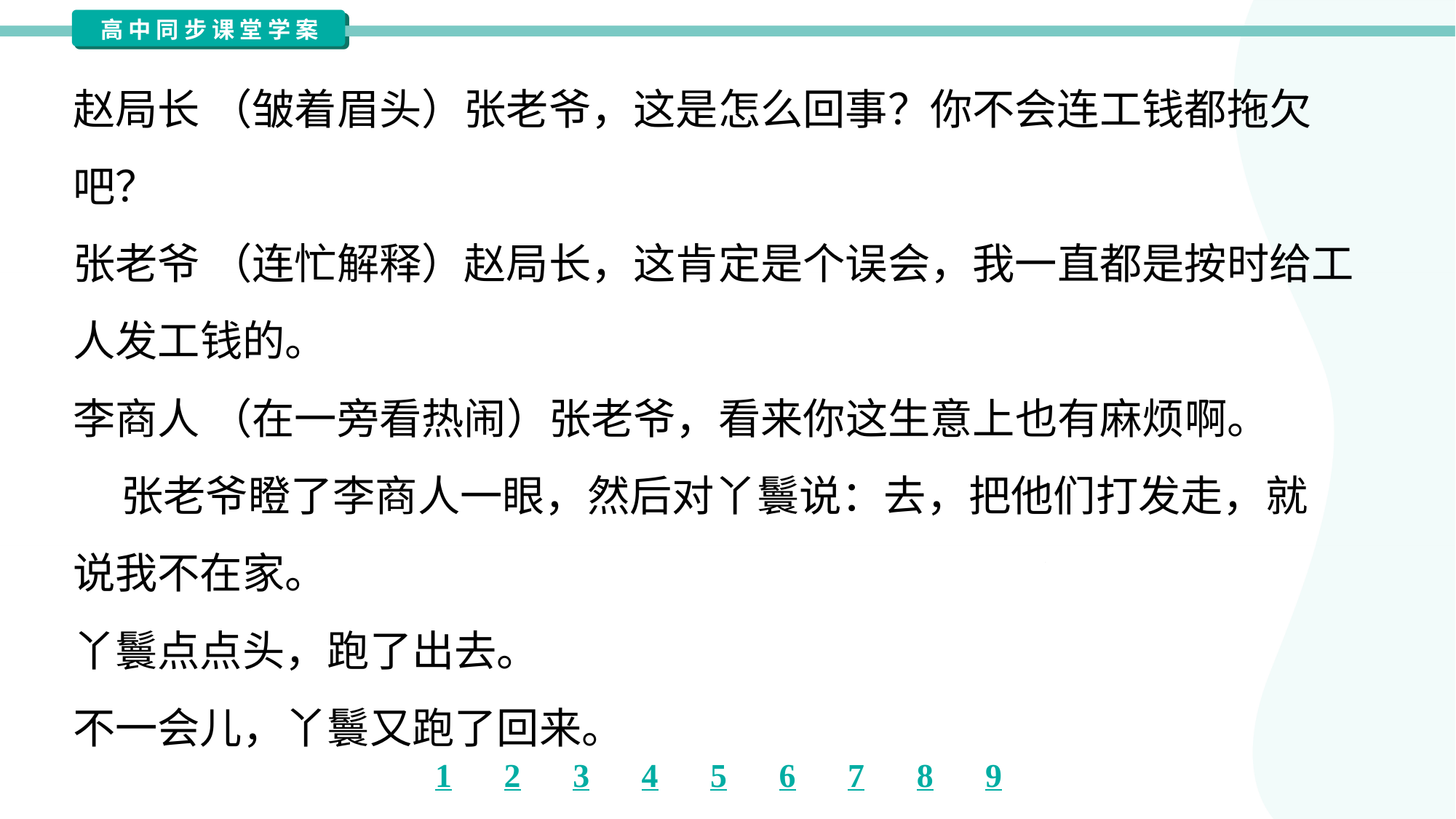

赵局长 （皱着眉头）张老爷，这是怎么回事？你不会连工钱都拖欠
吧？
张老爷 （连忙解释）赵局长，这肯定是个误会，我一直都是按时给工
人发工钱的。
李商人 （在一旁看热闹）张老爷，看来你这生意上也有麻烦啊。
    张老爷瞪了李商人一眼，然后对丫鬟说：去，把他们打发走，就
说我不在家。
丫鬟点点头，跑了出去。
不一会儿，丫鬟又跑了回来。